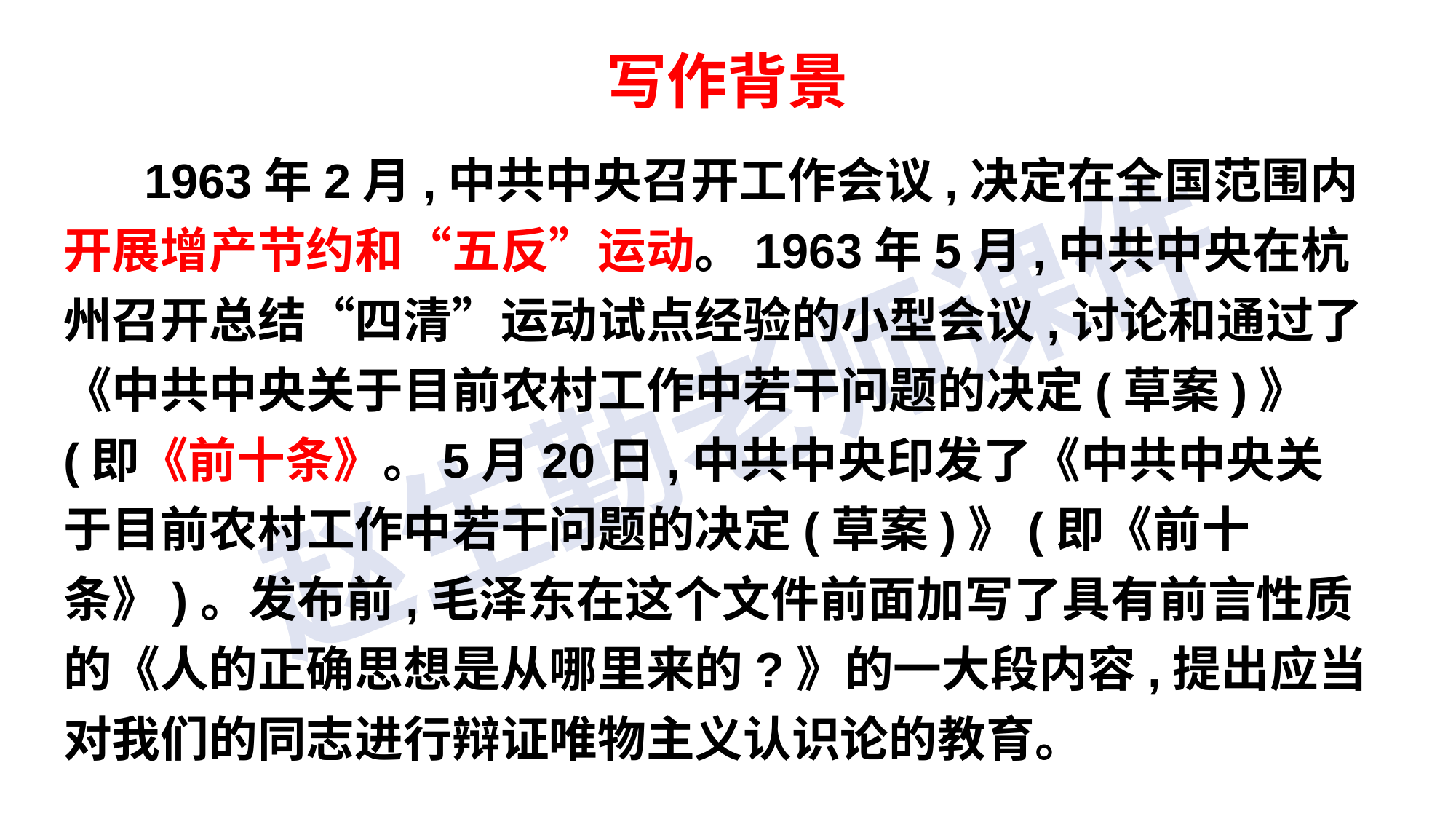

写作背景
    1963年2月,中共中央召开工作会议,决定在全国范围内开展增产节约和“五反”运动。1963年5月,中共中央在杭州召开总结“四清”运动试点经验的小型会议,讨论和通过了《中共中央关于目前农村工作中若干问题的决定(草案)》(即《前十条》。5月20日,中共中央印发了《中共中央关于目前农村工作中若干问题的决定(草案)》(即《前十条》)。发布前,毛泽东在这个文件前面加写了具有前言性质的《人的正确思想是从哪里来的?》的一大段内容,提出应当对我们的同志进行辩证唯物主义认识论的教育。